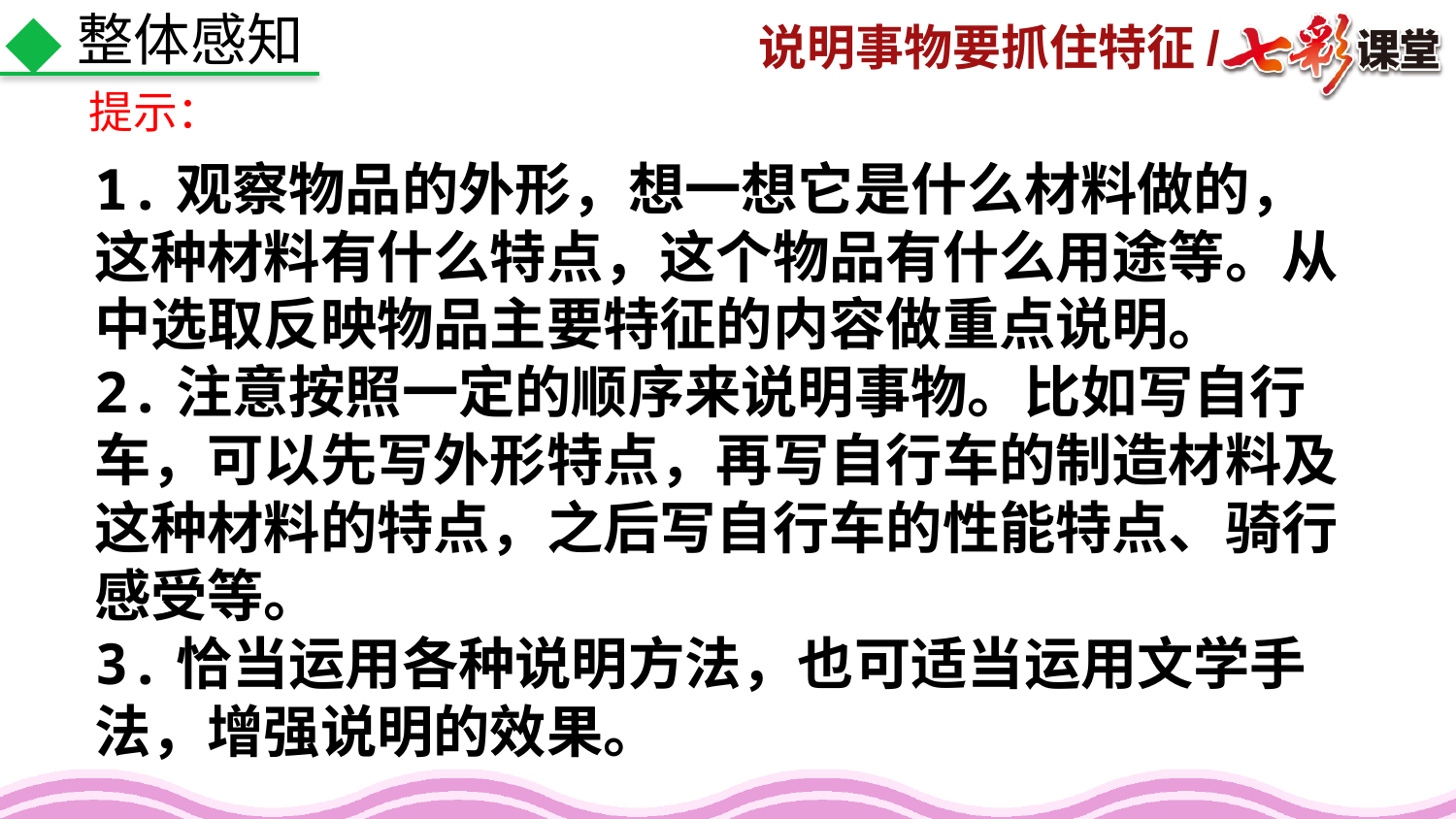

整体感知

提示：
1.观察物品的外形，想一想它是什么材料做的，这种材料有什么特点，这个物品有什么用途等。从中选取反映物品主要特征的内容做重点说明。
2.注意按照一定的顺序来说明事物。比如写自行车，可以先写外形特点，再写自行车的制造材料及这种材料的特点，之后写自行车的性能特点、骑行感受等。
3.恰当运用各种说明方法，也可适当运用文学手法，增强说明的效果。